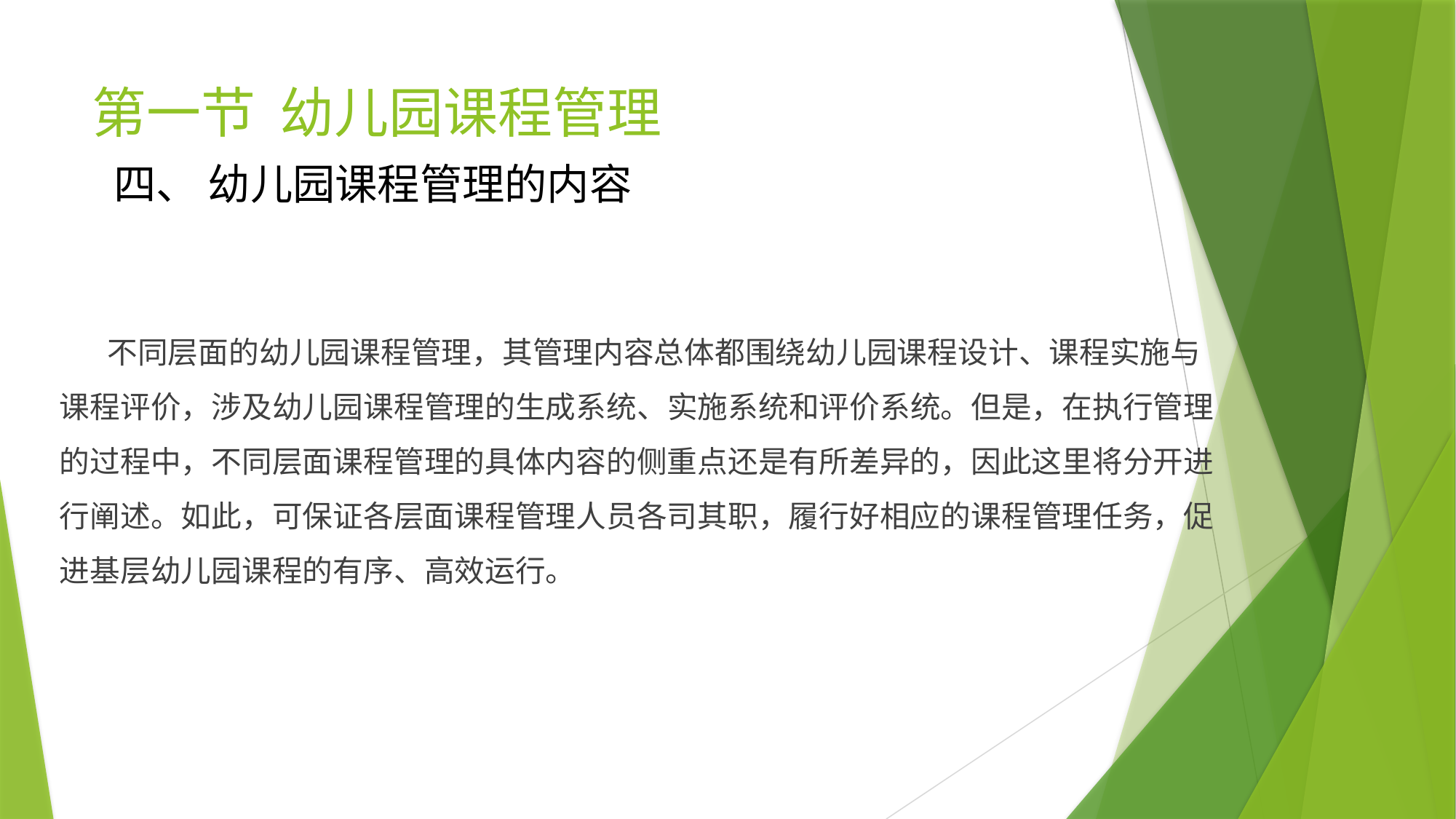

# 第一节  幼儿园课程管理
四、 幼儿园课程管理的内容
      不同层面的幼儿园课程管理，其管理内容总体都围绕幼儿园课程设计、课程实施与课程评价，涉及幼儿园课程管理的生成系统、实施系统和评价系统。但是，在执行管理的过程中，不同层面课程管理的具体内容的侧重点还是有所差异的，因此这里将分开进行阐述。如此，可保证各层面课程管理人员各司其职，履行好相应的课程管理任务，促进基层幼儿园课程的有序、高效运行。